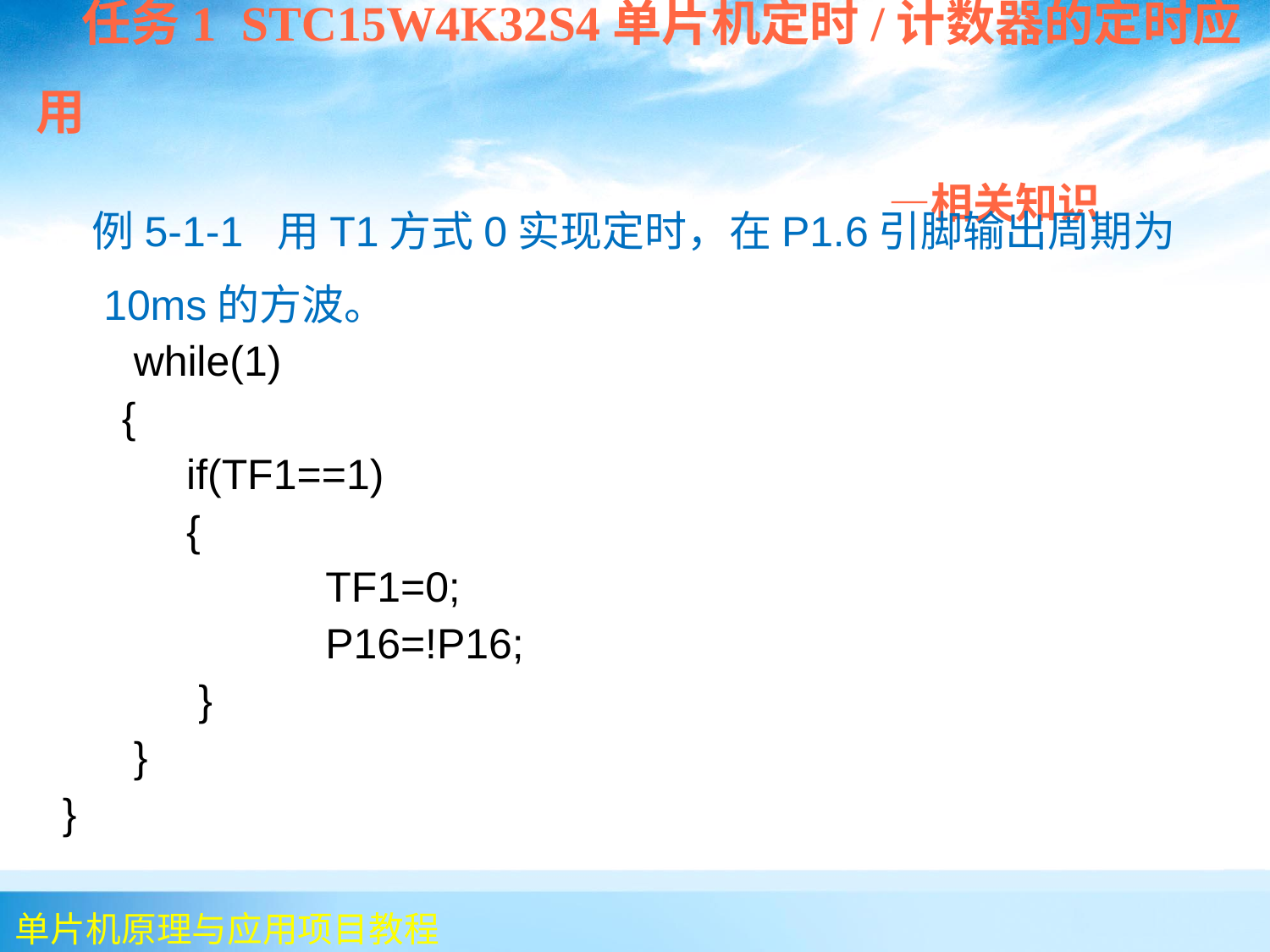

任务1  STC15W4K32S4单片机定时/计数器的定时应用
                                                                            —相关知识
  例5-1-1  用T1方式0实现定时，在P1.6引脚输出周期为10ms的方波。
      while(1)
     {
	       if(TF1==1)
	       {
		        TF1=0;
		        P16=!P16;
	        }
      }
}